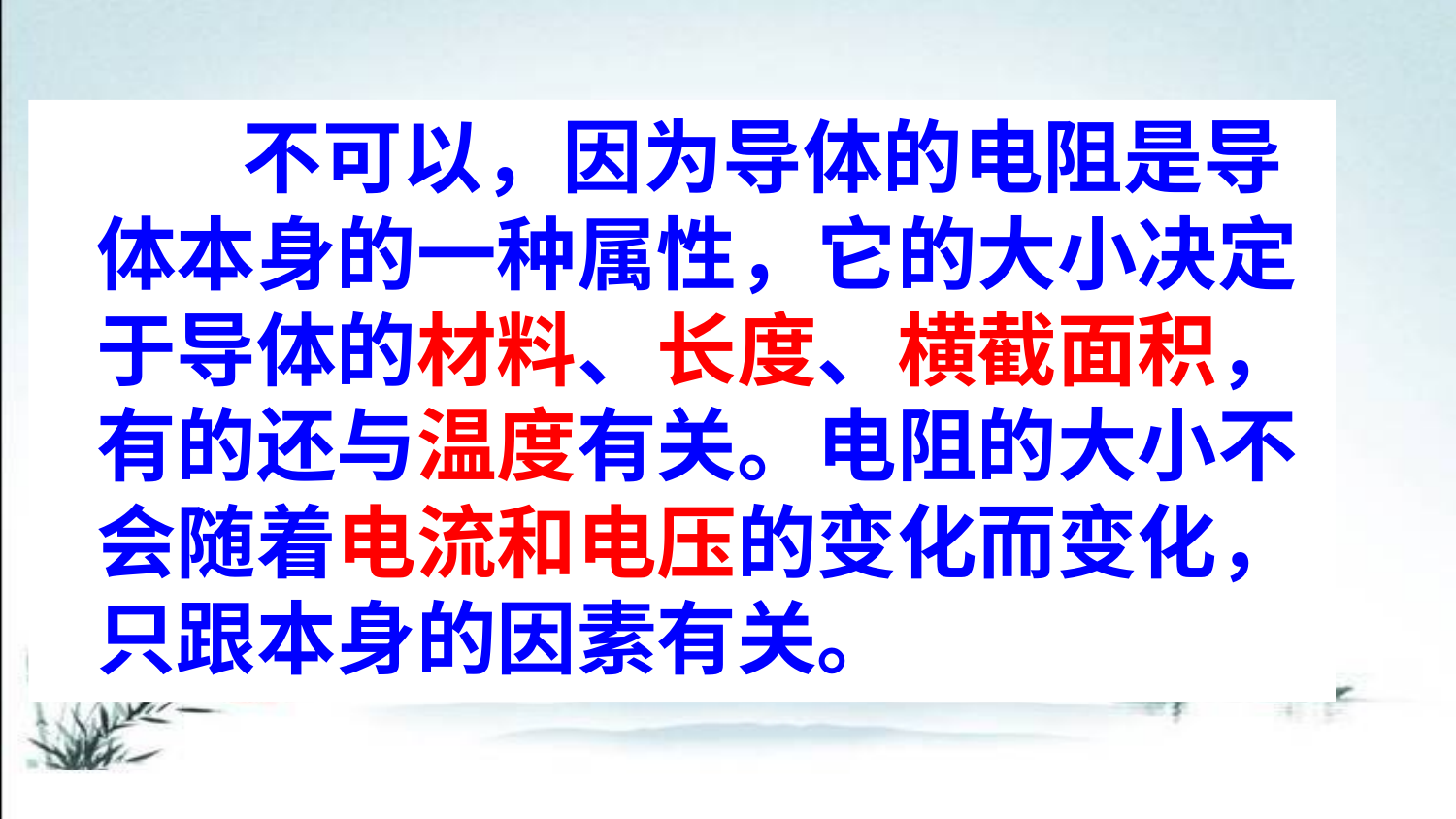

不可以，因为导体的电阻是导体本身的一种属性，它的大小决定于导体的材料、长度、横截面积，有的还与温度有关。电阻的大小不会随着电流和电压的变化而变化，只跟本身的因素有关。